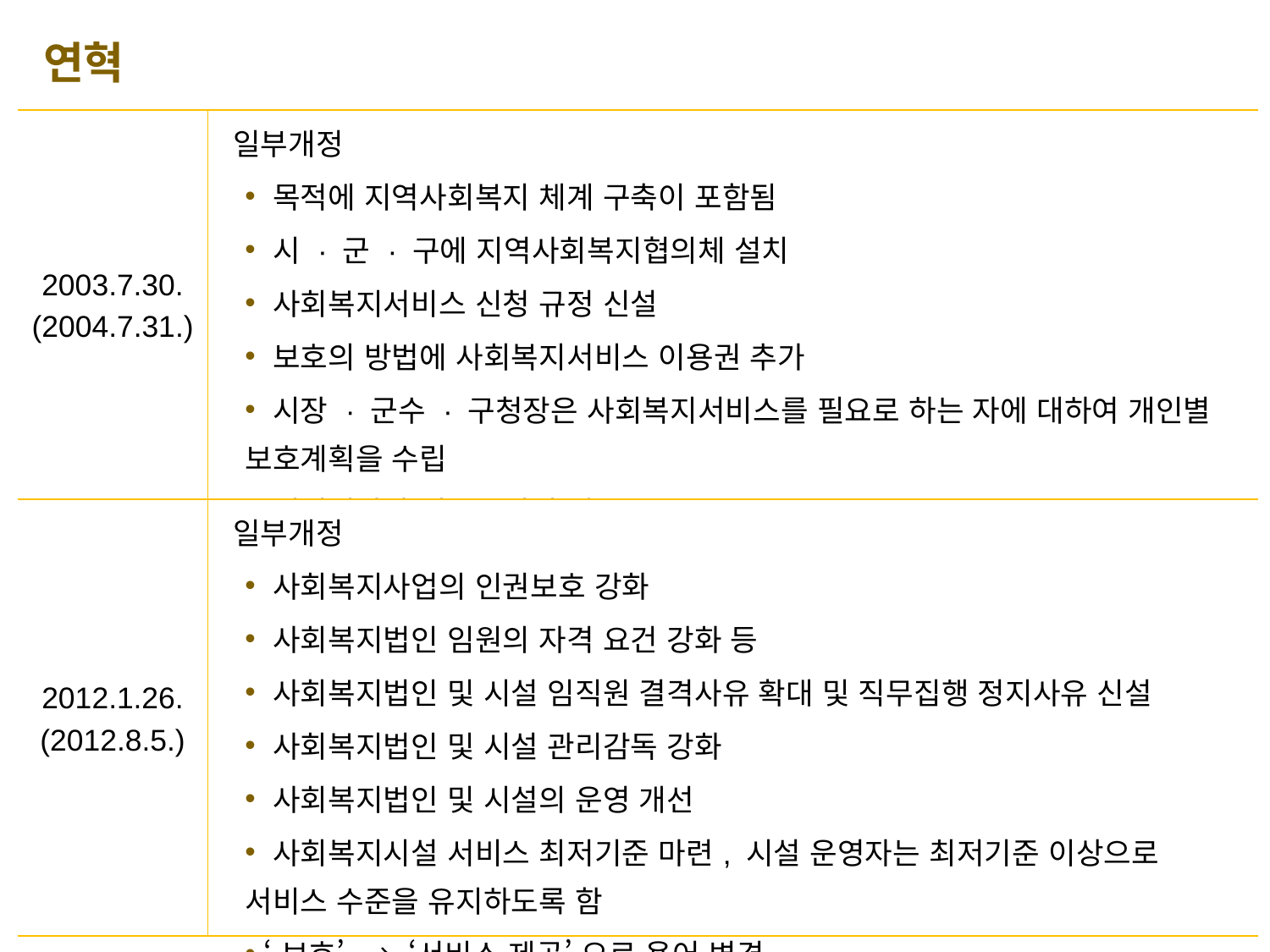

연혁
| 2003.7.30. (2004.7.31.) | 일부개정 목적에 지역사회복지 체계 구축이 포함됨 시 · 군 · 구에 지역사회복지협의체 설치 사회복지서비스 신청 규정 신설 보호의 방법에 사회복지서비스 이용권 추가 시장 · 군수 · 구청장은 사회복지서비스를 필요로 하는 자에 대하여 개인별 보호계획을 수립 시설평가가 의무규정이 됨 |
| --- | --- |
| 2012.1.26. (2012.8.5.) | 일부개정 사회복지사업의 인권보호 강화 사회복지법인 임원의 자격 요건 강화 등 사회복지법인 및 시설 임직원 결격사유 확대 및 직무집행 정지사유 신설 사회복지법인 및 시설 관리감독 강화 사회복지법인 및 시설의 운영 개선 사회복지시설 서비스 최저기준 마련, 시설 운영자는 최저기준 이상으로 서비스 수준을 유지하도록 함 ‘보호’ → ‘서비스 제공’ 으로 용어 변경 |